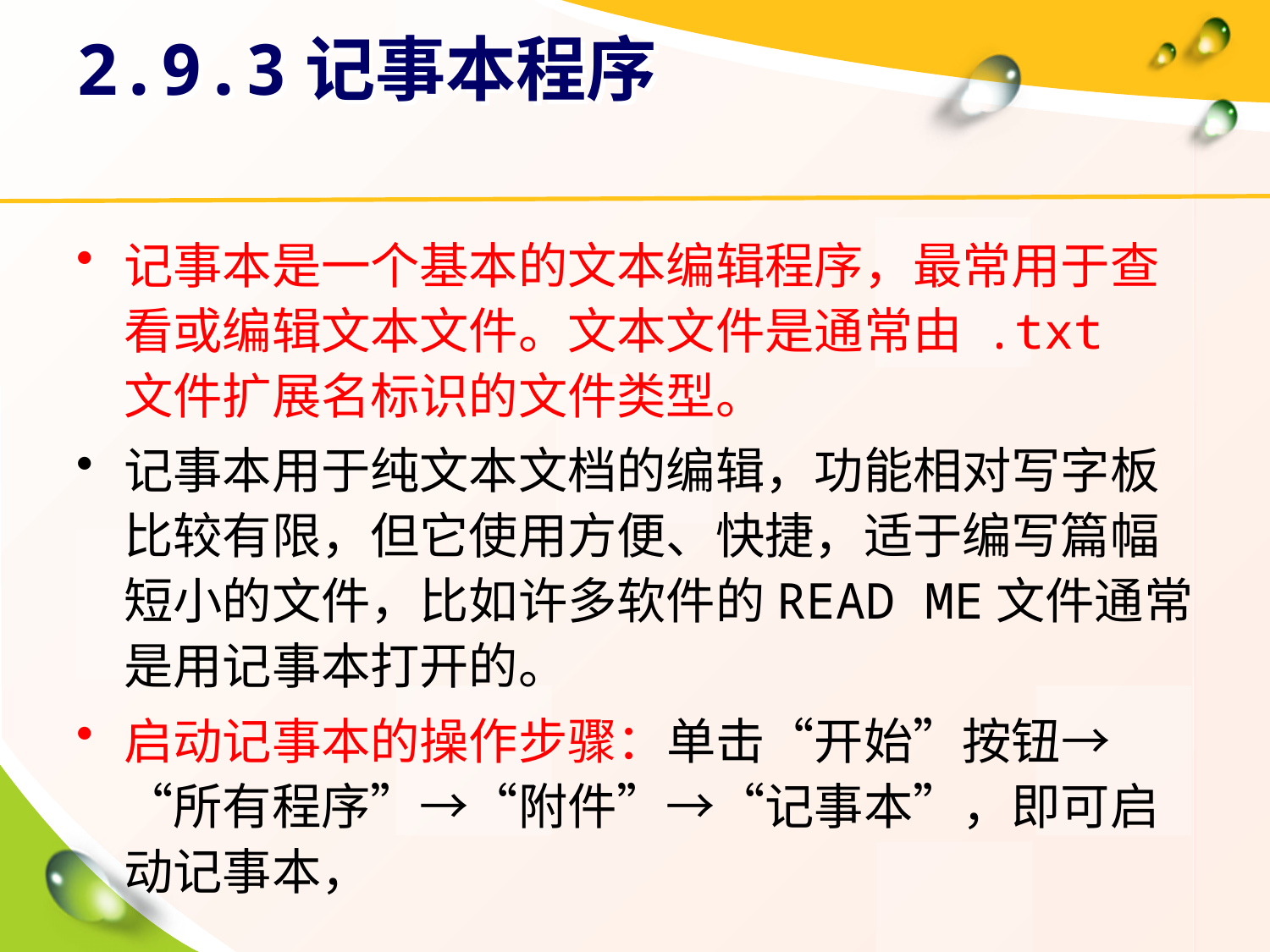

# 2.9.3记事本程序
记事本是一个基本的文本编辑程序，最常用于查看或编辑文本文件。文本文件是通常由 .txt 文件扩展名标识的文件类型。
记事本用于纯文本文档的编辑，功能相对写字板比较有限，但它使用方便、快捷，适于编写篇幅短小的文件，比如许多软件的READ ME文件通常是用记事本打开的。
启动记事本的操作步骤：单击“开始”按钮→“所有程序”→“附件”→“记事本”，即可启动记事本，